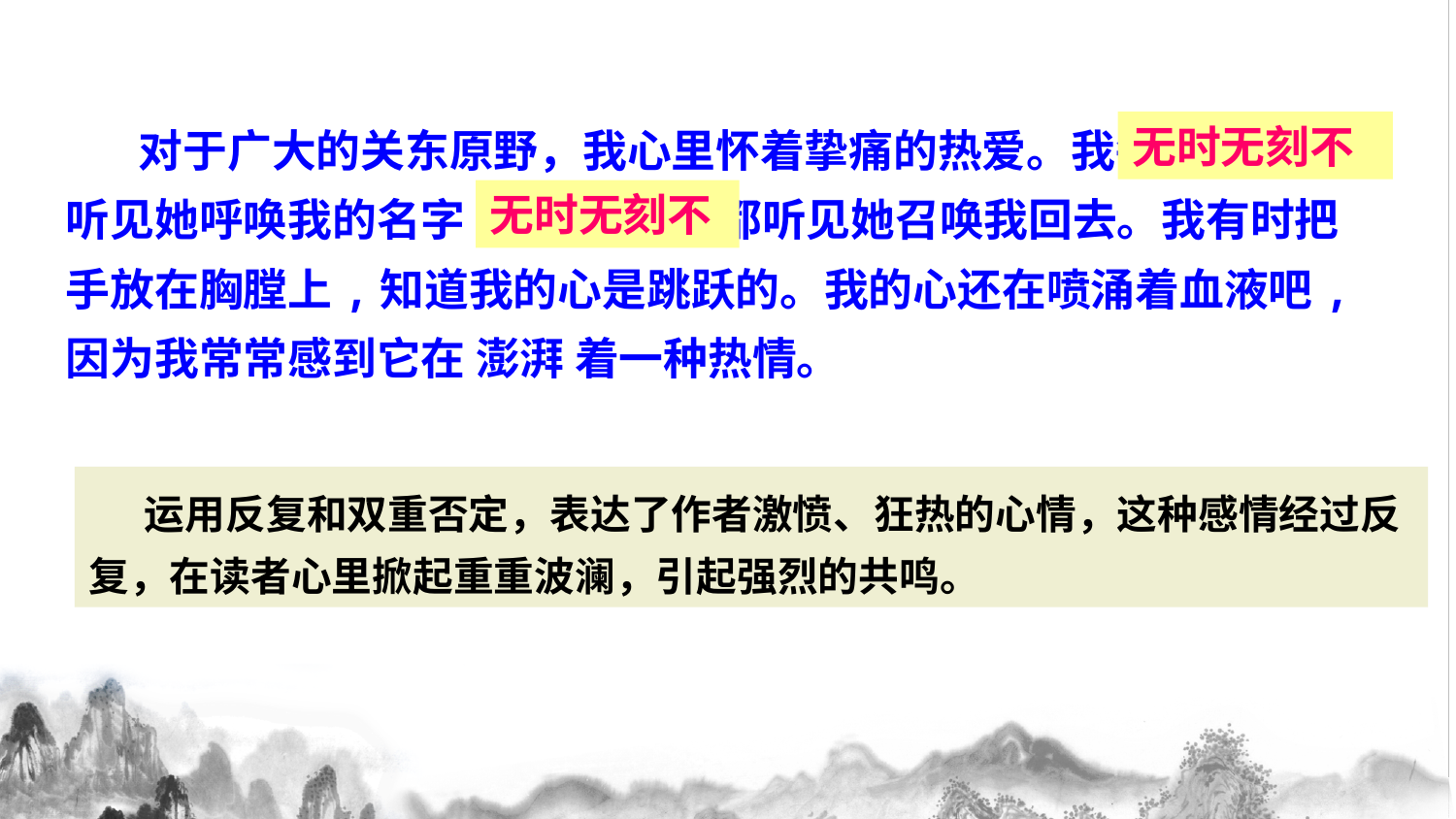

对于广大的关东原野，我心里怀着挚痛的热爱。我每时每刻都听见她呼唤我的名字, 每时每刻都听见她召唤我回去。我有时把手放在胸膛上,知道我的心是跳跃的。我的心还在喷涌着血液吧,因为我常常感到它在 澎湃 着一种热情。
无时无刻不
无时无刻不
     运用反复和双重否定，表达了作者激愤、狂热的心情，这种感情经过反复，在读者心里掀起重重波澜，引起强烈的共鸣。